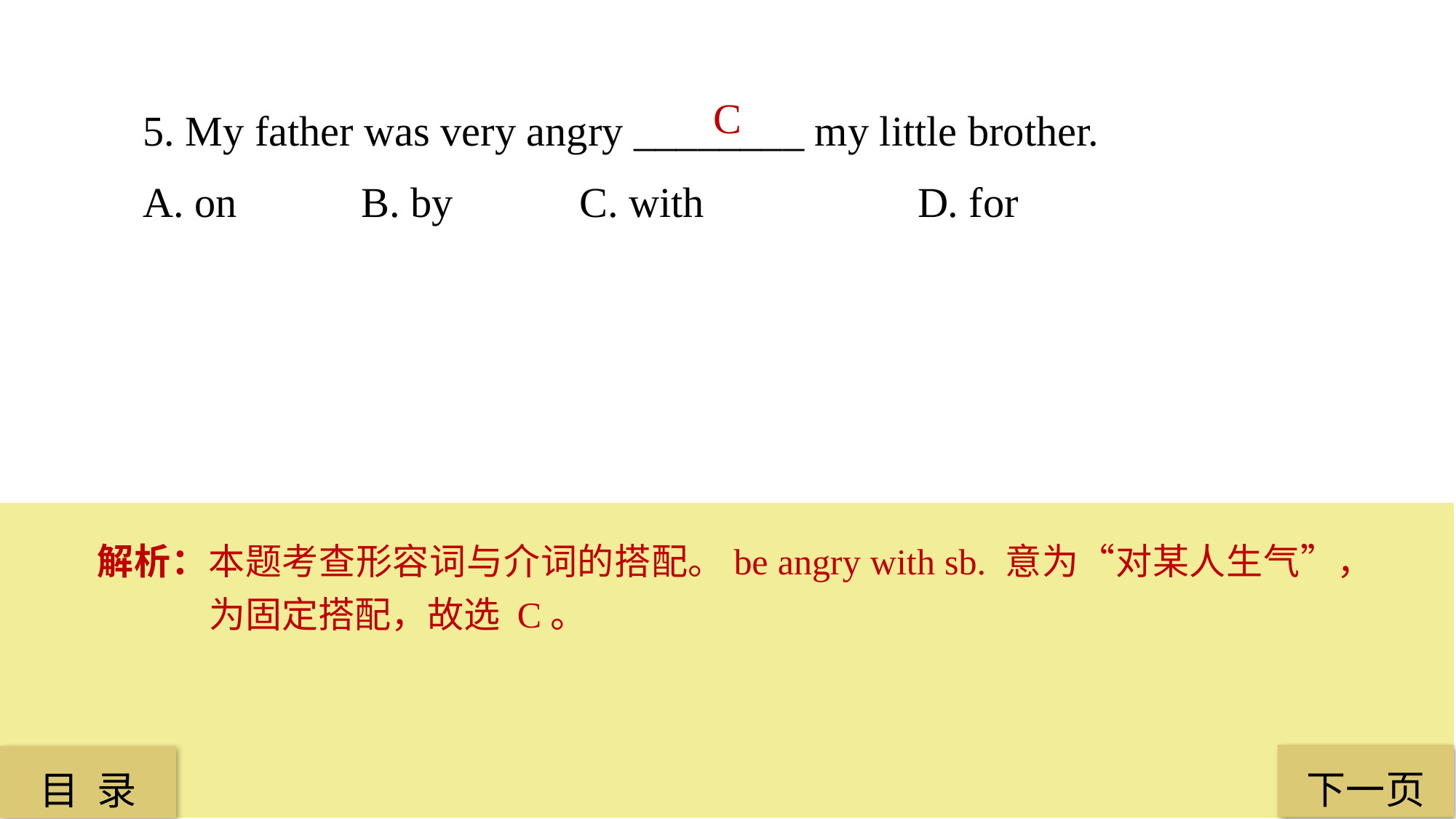

5. My father was very angry ________ my little brother.
A. on 		B. by		C. with		 D. for
C
解析：本题考查形容词与介词的搭配。be angry with sb. 意为“对某人生气”，为固定搭配，故选 C。